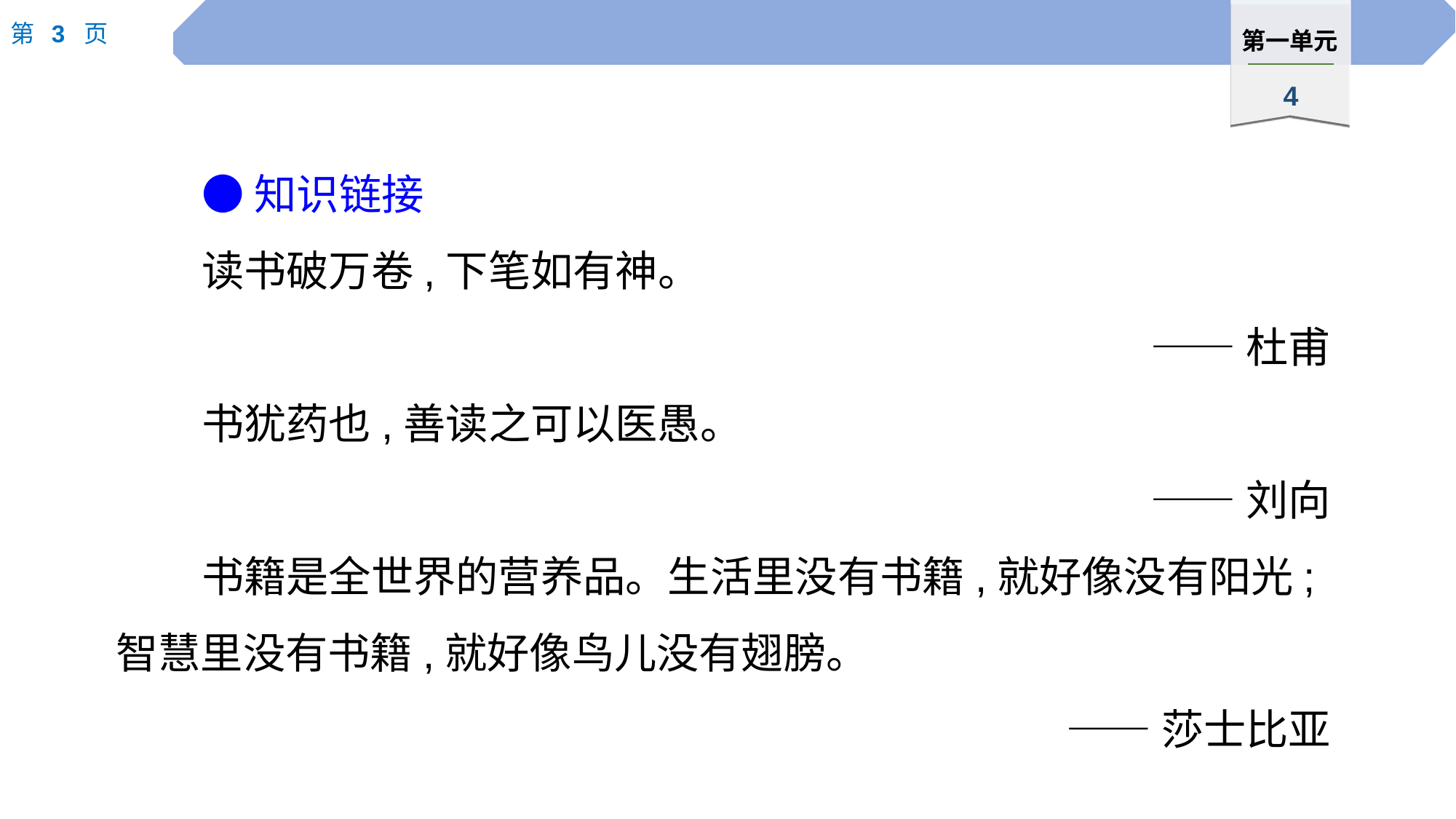

●知识链接
读书破万卷,下笔如有神。
——杜甫
书犹药也,善读之可以医愚。
——刘向
书籍是全世界的营养品。生活里没有书籍,就好像没有阳光;智慧里没有书籍,就好像鸟儿没有翅膀。
——莎士比亚